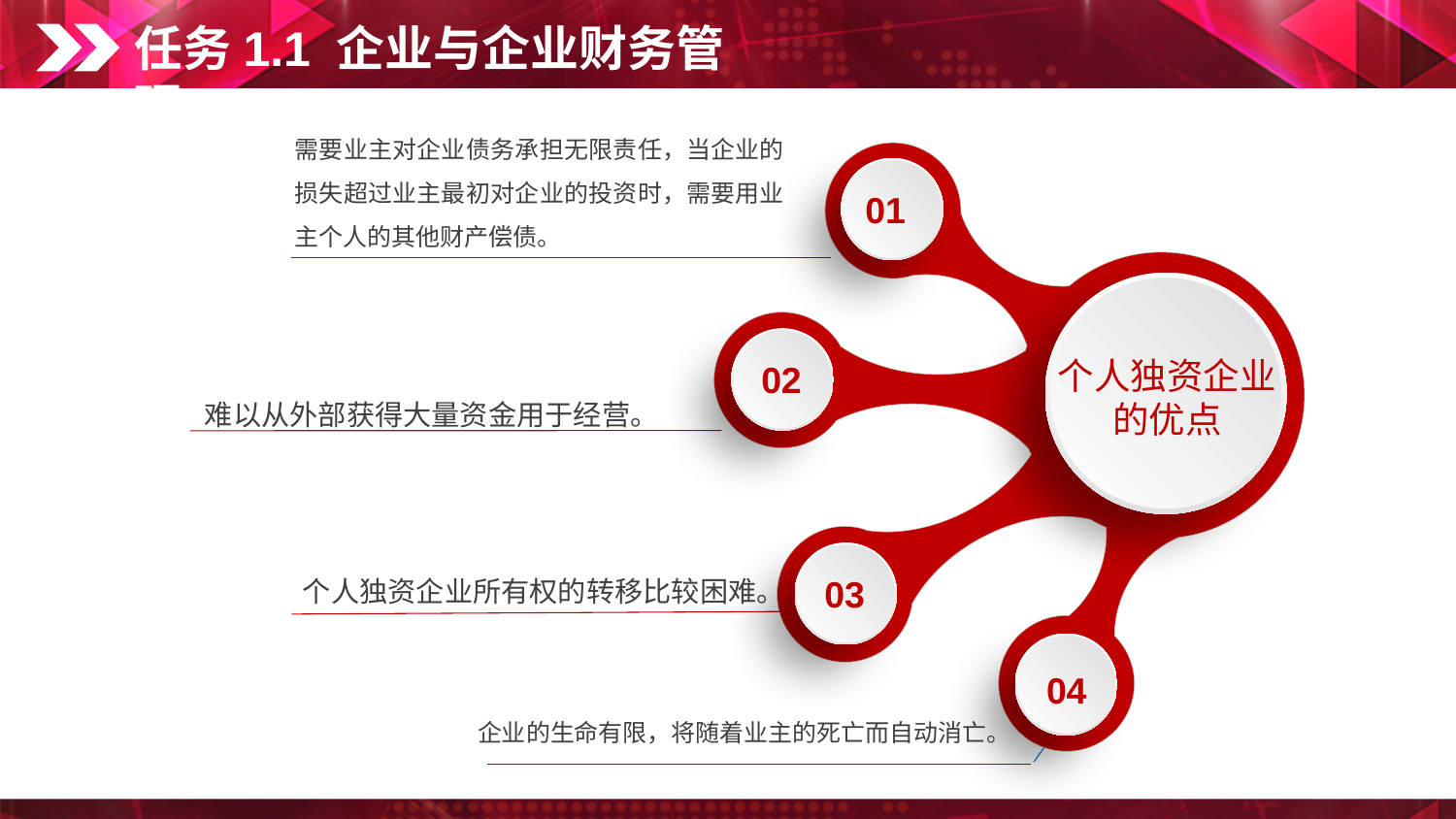

任务1.1 企业与企业财务管理

需要业主对企业债务承担无限责任，当企业的损失超过业主最初对企业的投资时，需要用业主个人的其他财产偿债。

01

个人独资企业的优点

02
难以从外部获得大量资金用于经营。

03
个人独资企业所有权的转移比较困难。

04
企业的生命有限，将随着业主的死亡而自动消亡。